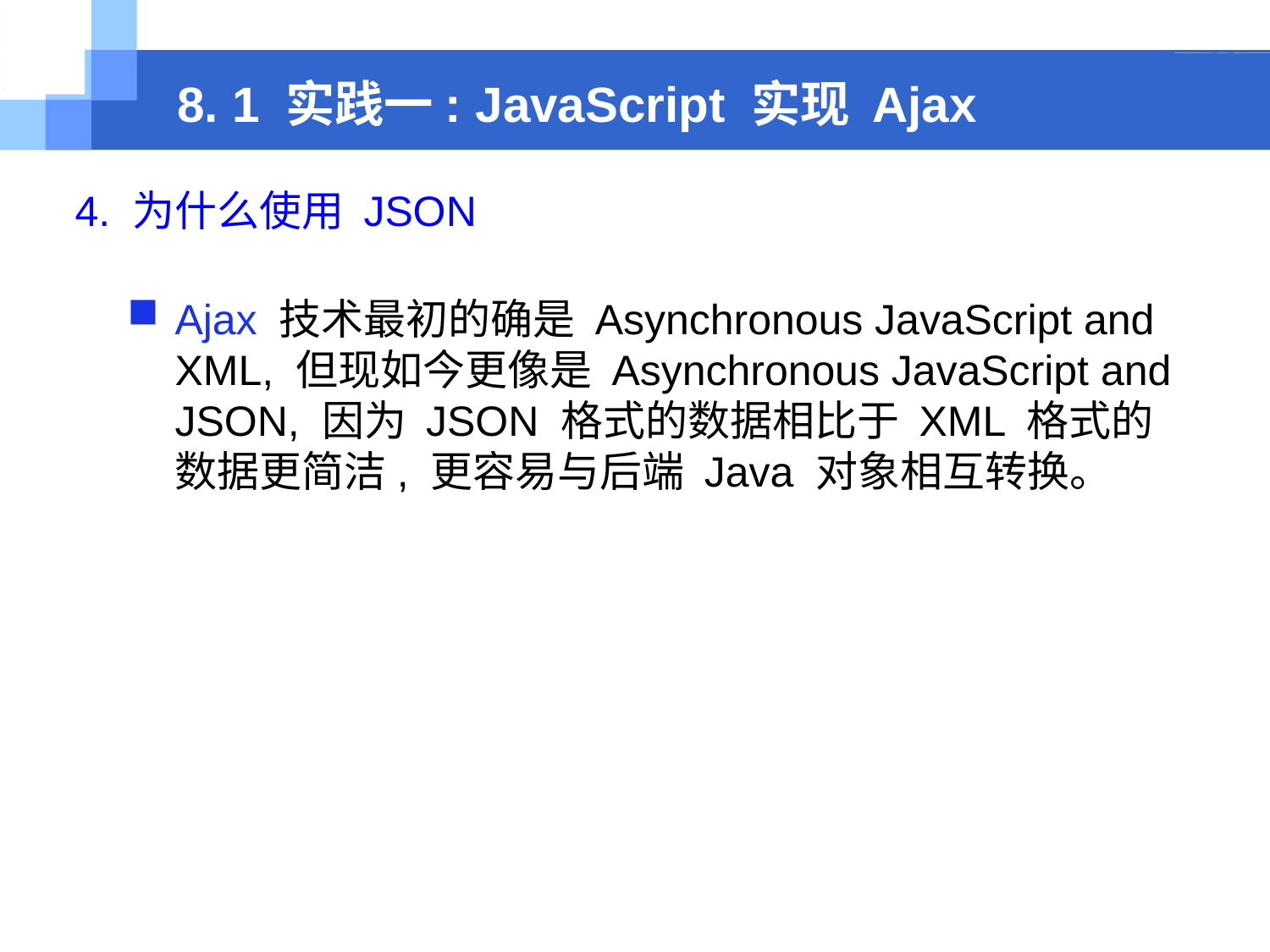

8. 1 实践一: JavaScript 实现 Ajax
4. 为什么使用 JSON
Ajax 技术最初的确是 Asynchronous JavaScript and XML, 但现如今更像是 Asynchronous JavaScript and JSON, 因为 JSON 格式的数据相比于 XML 格式的数据更简洁, 更容易与后端 Java 对象相互转换。